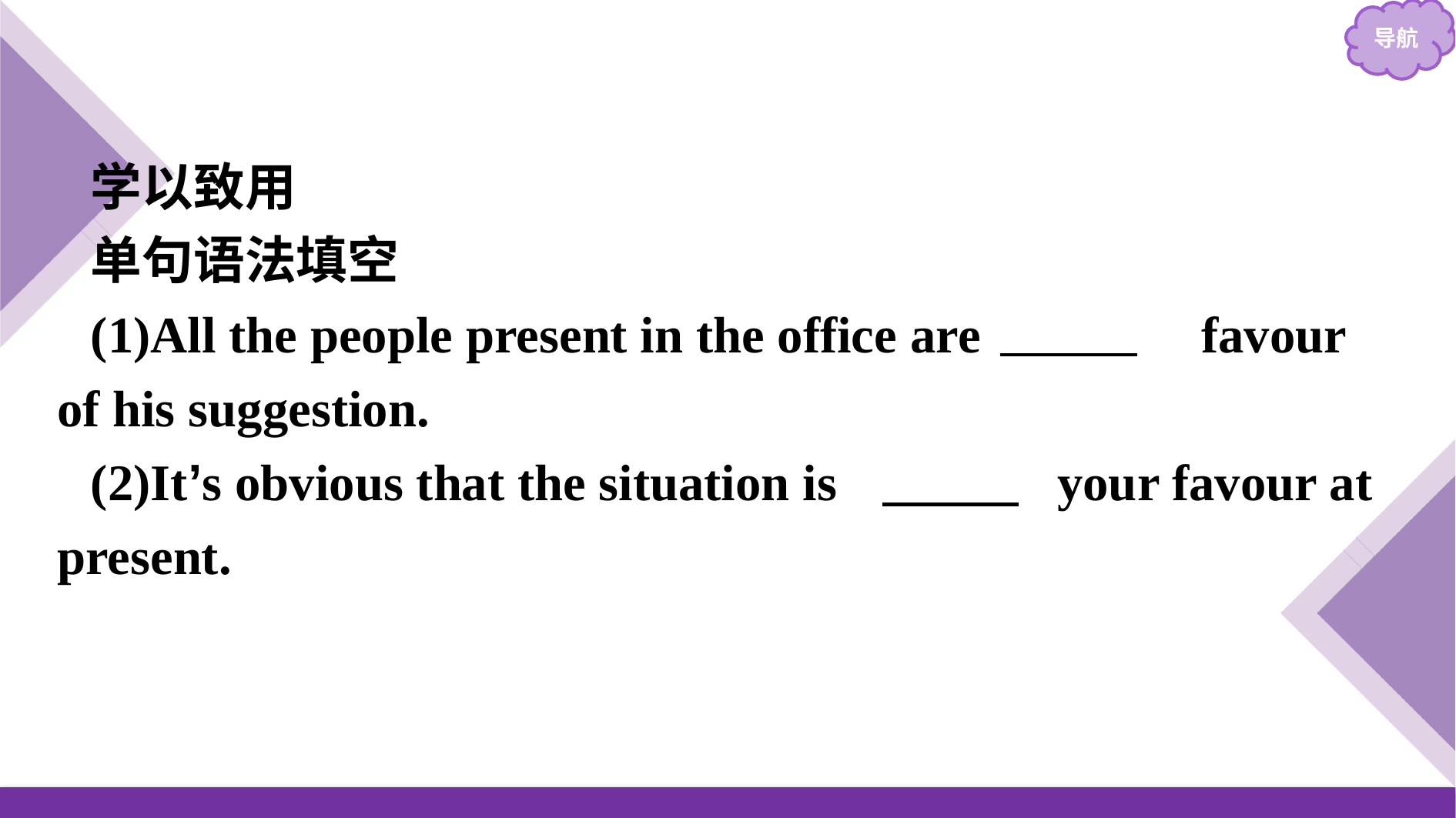

学以致用
单句语法填空
(1)All the people present in the office are 　in　 favour of his suggestion.
(2)It’s obvious that the situation is 　in　 your favour at present.